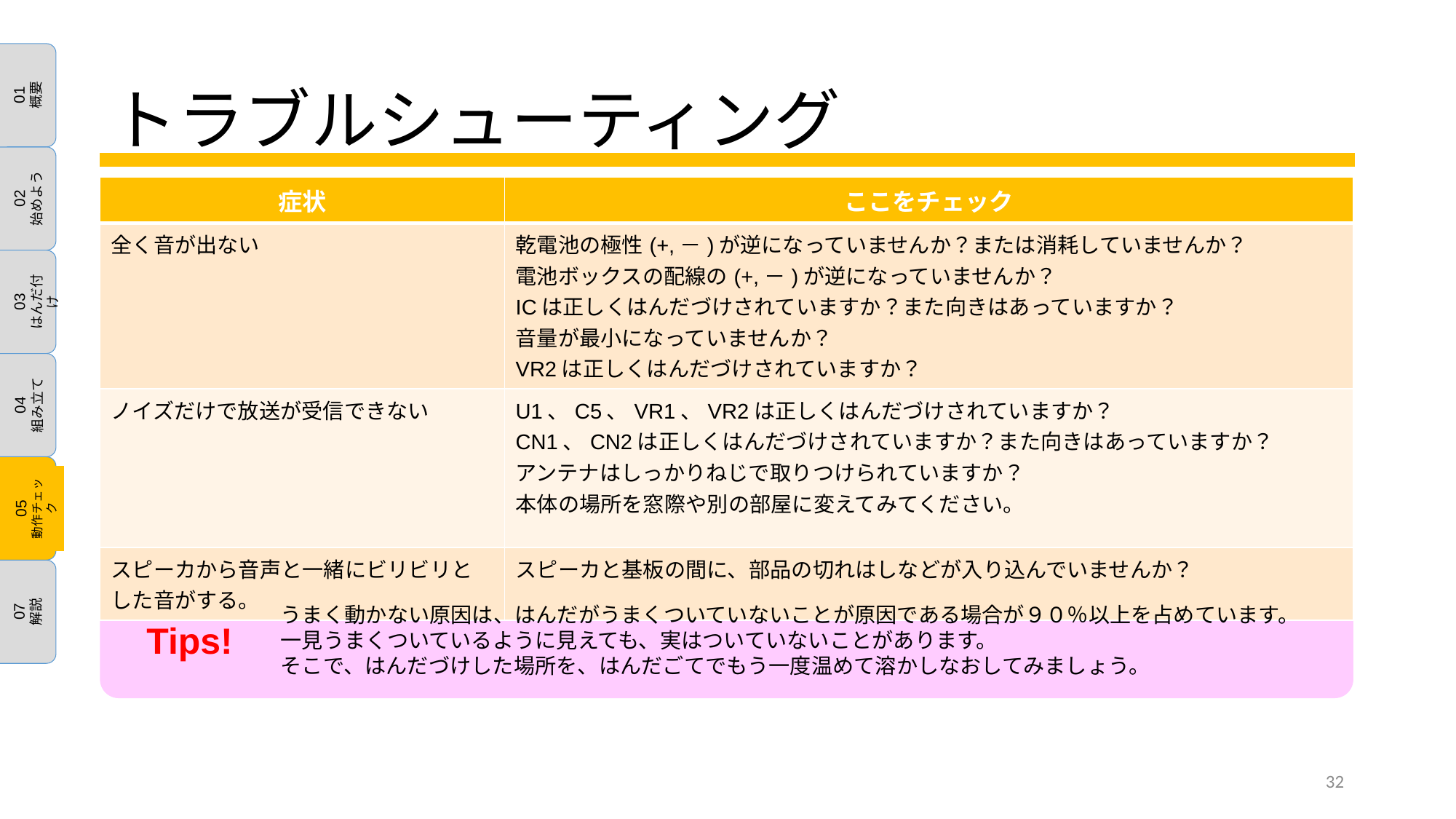

# トラブルシューティング
| 症状 | ここをチェック |
| --- | --- |
| 全く音が出ない | 乾電池の極性(+,－)が逆になっていませんか？または消耗していませんか？ 電池ボックスの配線の(+,－)が逆になっていませんか？ ICは正しくはんだづけされていますか？また向きはあっていますか？ 音量が最小になっていませんか？ VR2は正しくはんだづけされていますか？ |
| ノイズだけで放送が受信できない | U1、C5、VR1、VR2は正しくはんだづけされていますか？ CN1、CN2は正しくはんだづけされていますか？また向きはあっていますか？ アンテナはしっかりねじで取りつけられていますか？ 本体の場所を窓際や別の部屋に変えてみてください。 |
| スピーカから音声と一緒にビリビリとした音がする。 | スピーカと基板の間に、部品の切れはしなどが入り込んでいませんか？ |

うまく動かない原因は、はんだがうまくついていないことが原因である場合が９０％以上を占めています。
一見うまくついているように見えても、実はついていないことがあります。
そこで、はんだづけした場所を、はんだごてでもう一度温めて溶かしなおしてみましょう。
Tips!
32